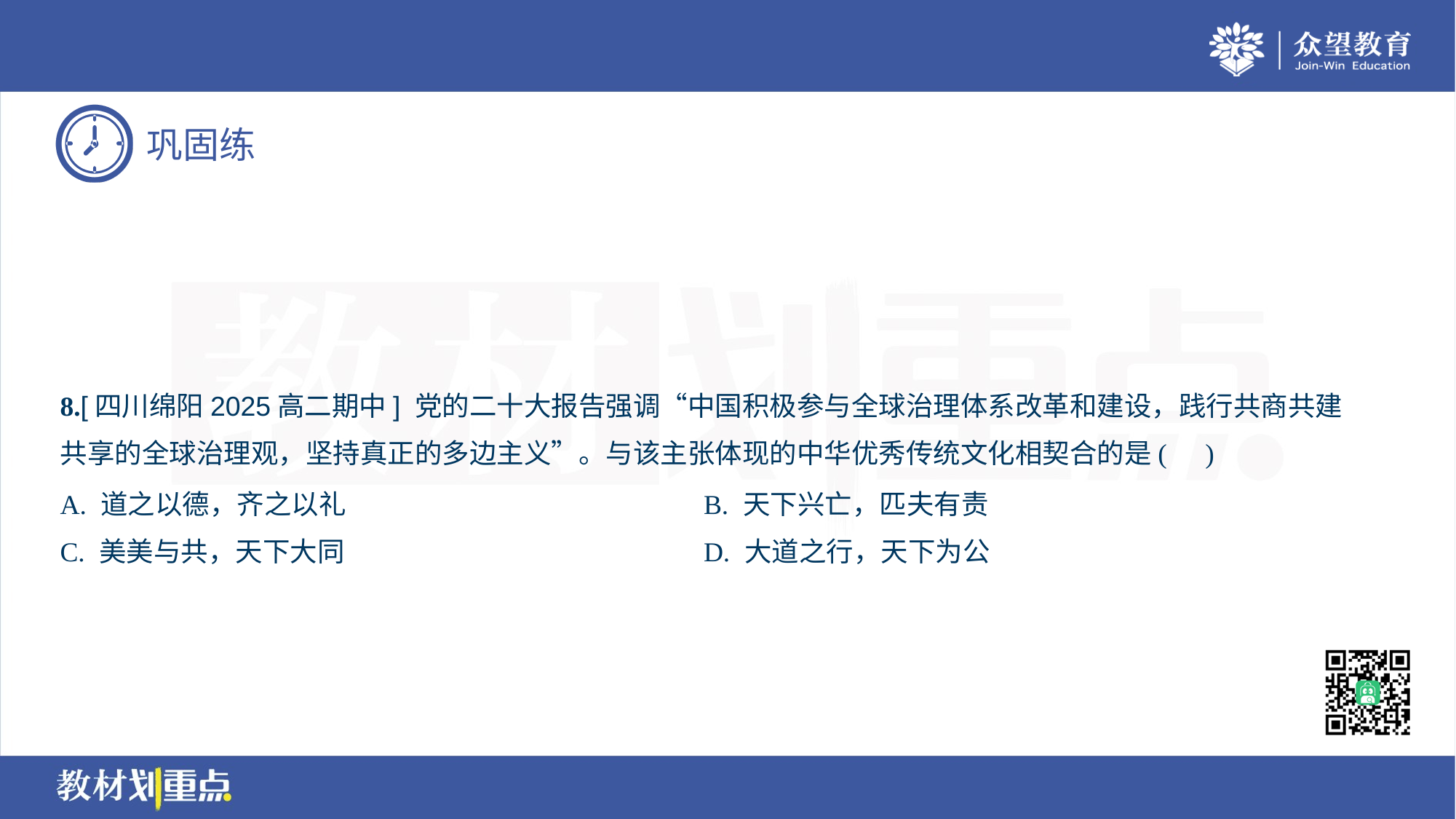

8.[四川绵阳2025高二期中] 党的二十大报告强调“中国积极参与全球治理体系改革和建设，践行共商共建
共享的全球治理观，坚持真正的多边主义”。与该主张体现的中华优秀传统文化相契合的是(     )
A. 道之以德，齐之以礼	B. 天下兴亡，匹夫有责
C. 美美与共，天下大同	D. 大道之行，天下为公